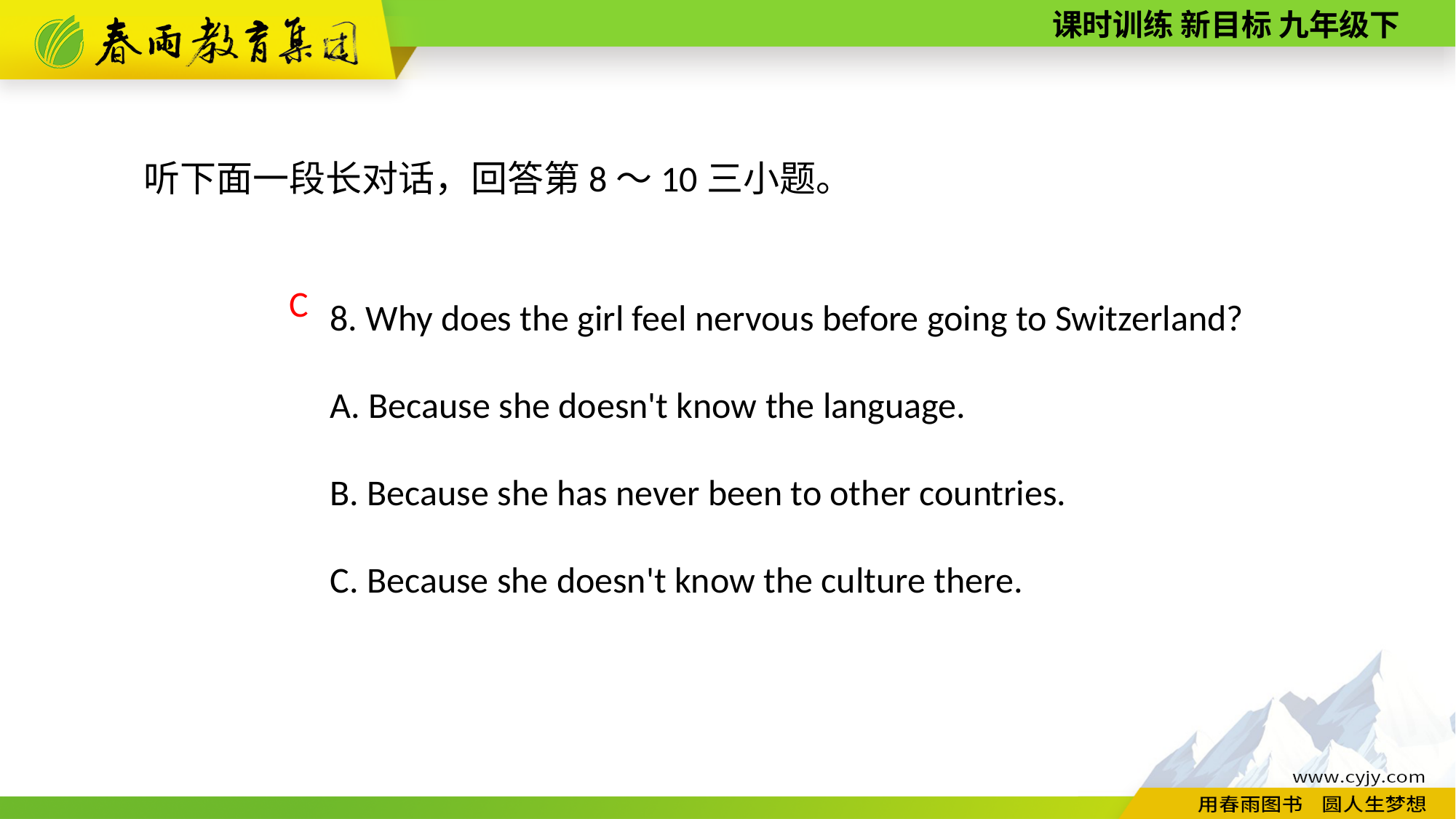

听下面一段长对话，回答第8～10三小题。
8. Why does the girl feel nervous before going to Switzerland?
A. Because she doesn't know the language.
B. Because she has never been to other countries.
C. Because she doesn't know the culture there.
C